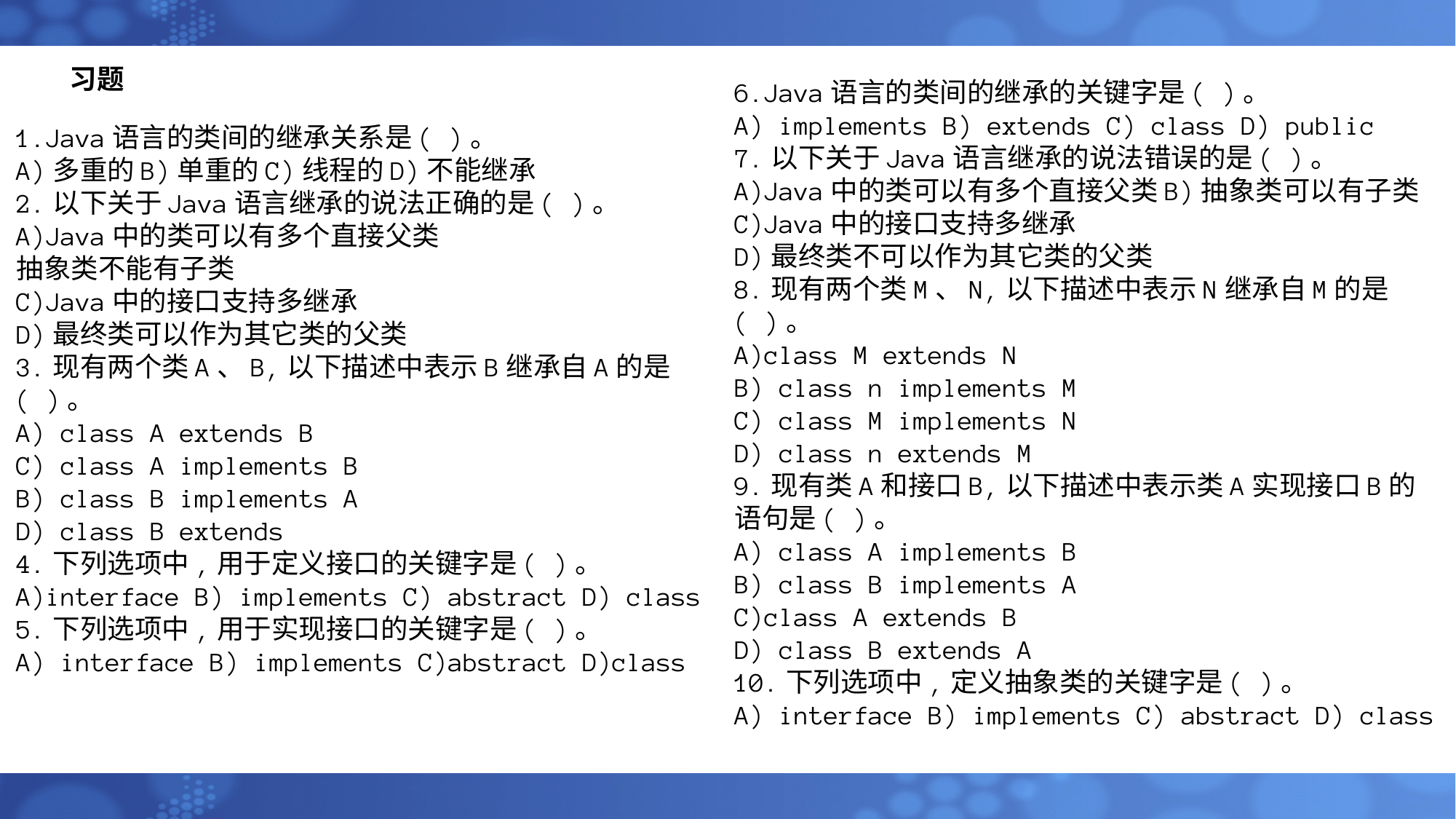

# 习题
6.Java语言的类间的继承的关键字是( )。
A) implements B) extends C) class D) public
7.以下关于Java语言继承的说法错误的是( )。
A)Java中的类可以有多个直接父类B)抽象类可以有子类
C)Java中的接口支持多继承
D)最终类不可以作为其它类的父类
8.现有两个类M、N,以下描述中表示N继承自M的是( )。
A)class M extends N
B) class n implements M
C) class M implements N
D) class n extends M
9.现有类A和接口B,以下描述中表示类A实现接口B的语句是( )。
A) class A implements B
B) class B implements A
C)class A extends B
D) class B extends A
10.下列选项中,定义抽象类的关键字是( )。
A) interface B) implements C) abstract D) class
1.Java语言的类间的继承关系是( )。
A)多重的B)单重的C)线程的D)不能继承
2.以下关于Java语言继承的说法正确的是( )。
A)Java中的类可以有多个直接父类
抽象类不能有子类
C)Java中的接口支持多继承
D)最终类可以作为其它类的父类
3.现有两个类A、B,以下描述中表示B继承自A的是( )。
A) class A extends B
C) class A implements B
B) class B implements A
D) class B extends
4.下列选项中,用于定义接口的关键字是( )。
A)interface B) implements C) abstract D) class
5.下列选项中,用于实现接口的关键字是( )。
A) interface B) implements C)abstract D)class